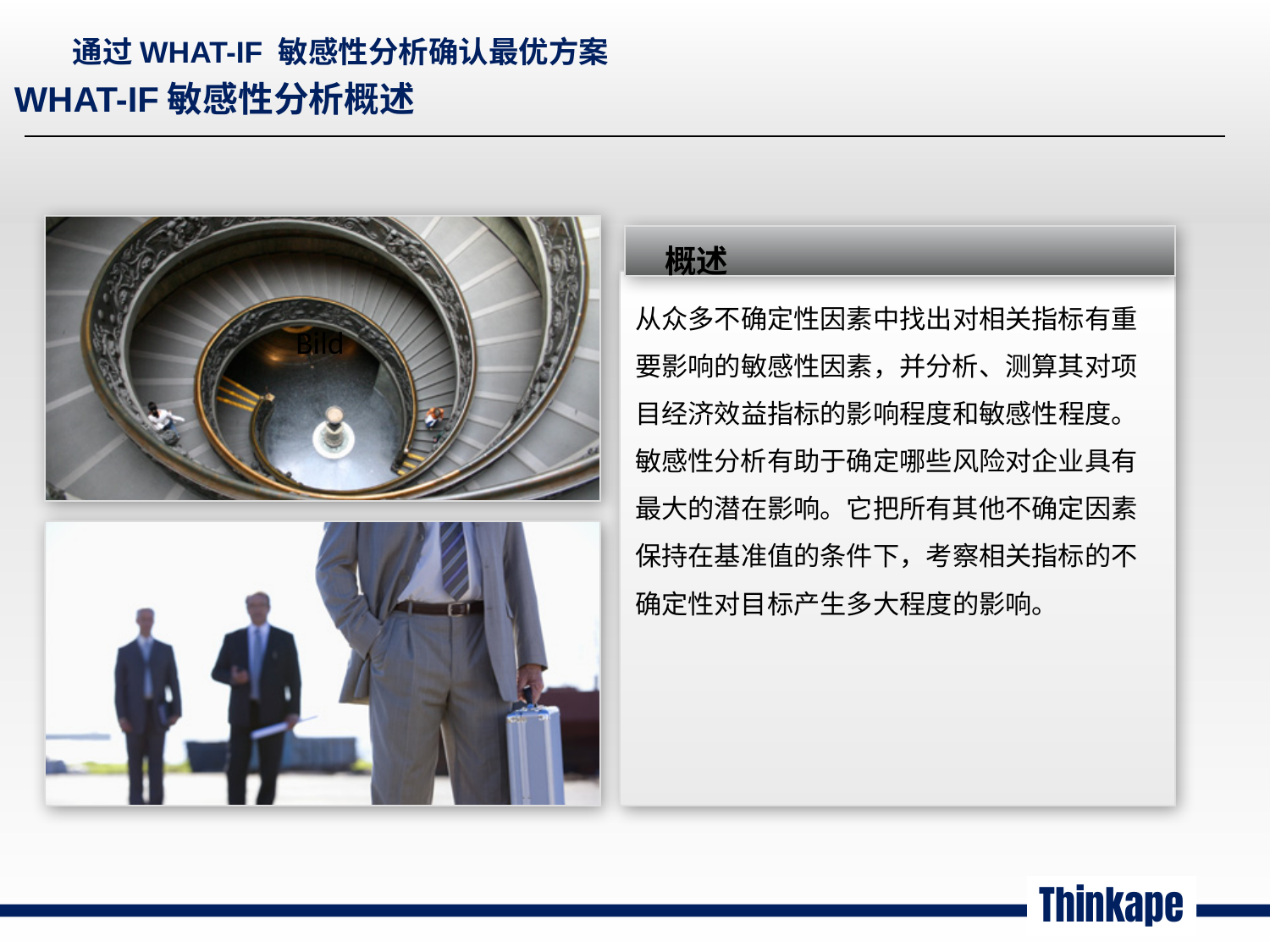

# 通过WHAT-IF 敏感性分析确认最优方案
WHAT-IF敏感性分析概述
Bild

概述
从众多不确定性因素中找出对相关指标有重要影响的敏感性因素，并分析、测算其对项目经济效益指标的影响程度和敏感性程度。敏感性分析有助于确定哪些风险对企业具有最大的潜在影响。它把所有其他不确定因素保持在基准值的条件下，考察相关指标的不确定性对目标产生多大程度的影响。